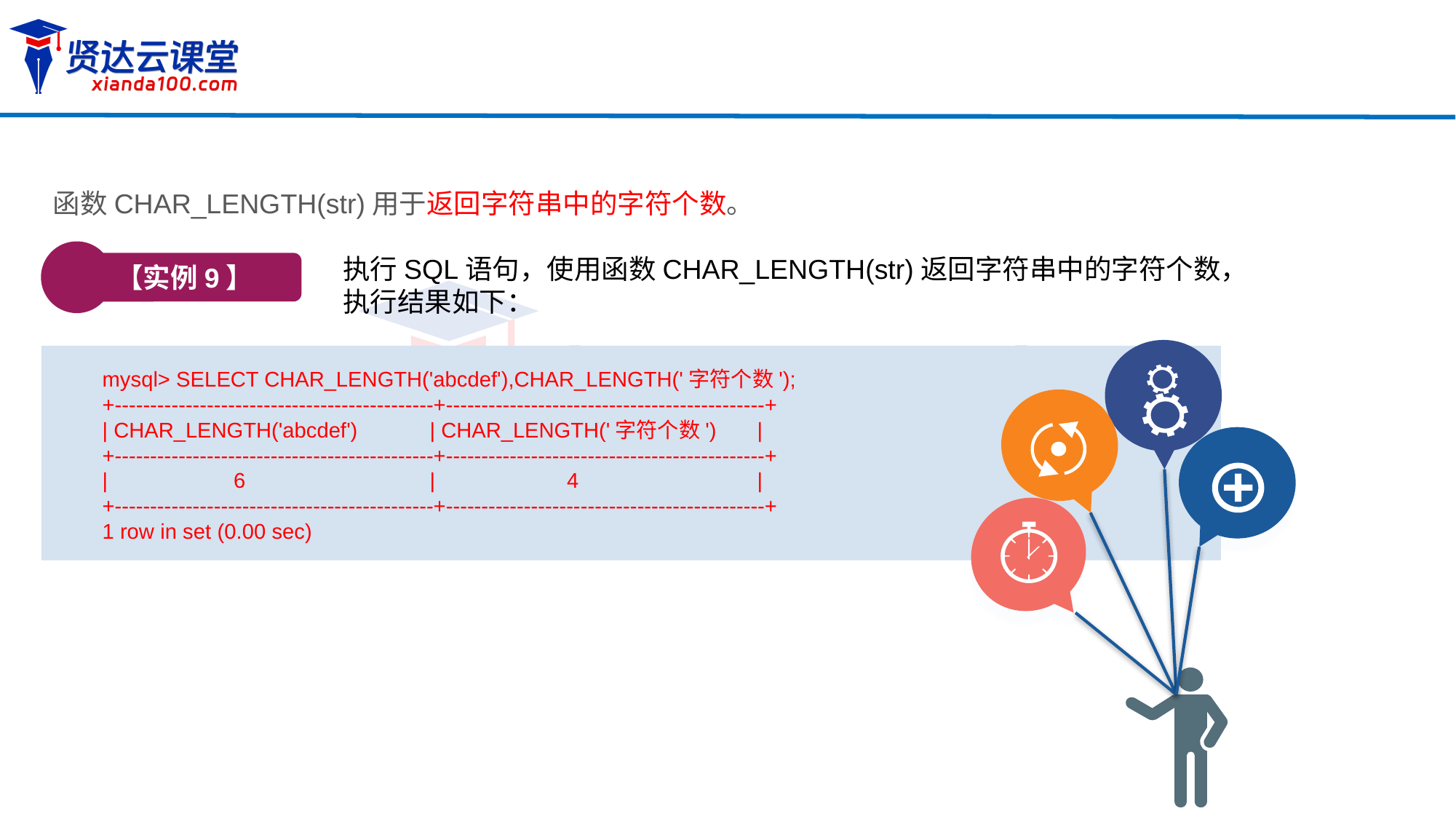

函数CHAR_LENGTH(str)用于返回字符串中的字符个数。

【实例9】
执行SQL语句，使用函数CHAR_LENGTH(str)返回字符串中的字符个数，执行结果如下：

mysql> SELECT CHAR_LENGTH('abcdef'),CHAR_LENGTH('字符个数');
+---------------------------------------------+---------------------------------------------+
| CHAR_LENGTH('abcdef') 	| CHAR_LENGTH('字符个数')	|
+---------------------------------------------+---------------------------------------------+
|                     6 		|                      4 		|
+---------------------------------------------+---------------------------------------------+
1 row in set (0.00 sec)